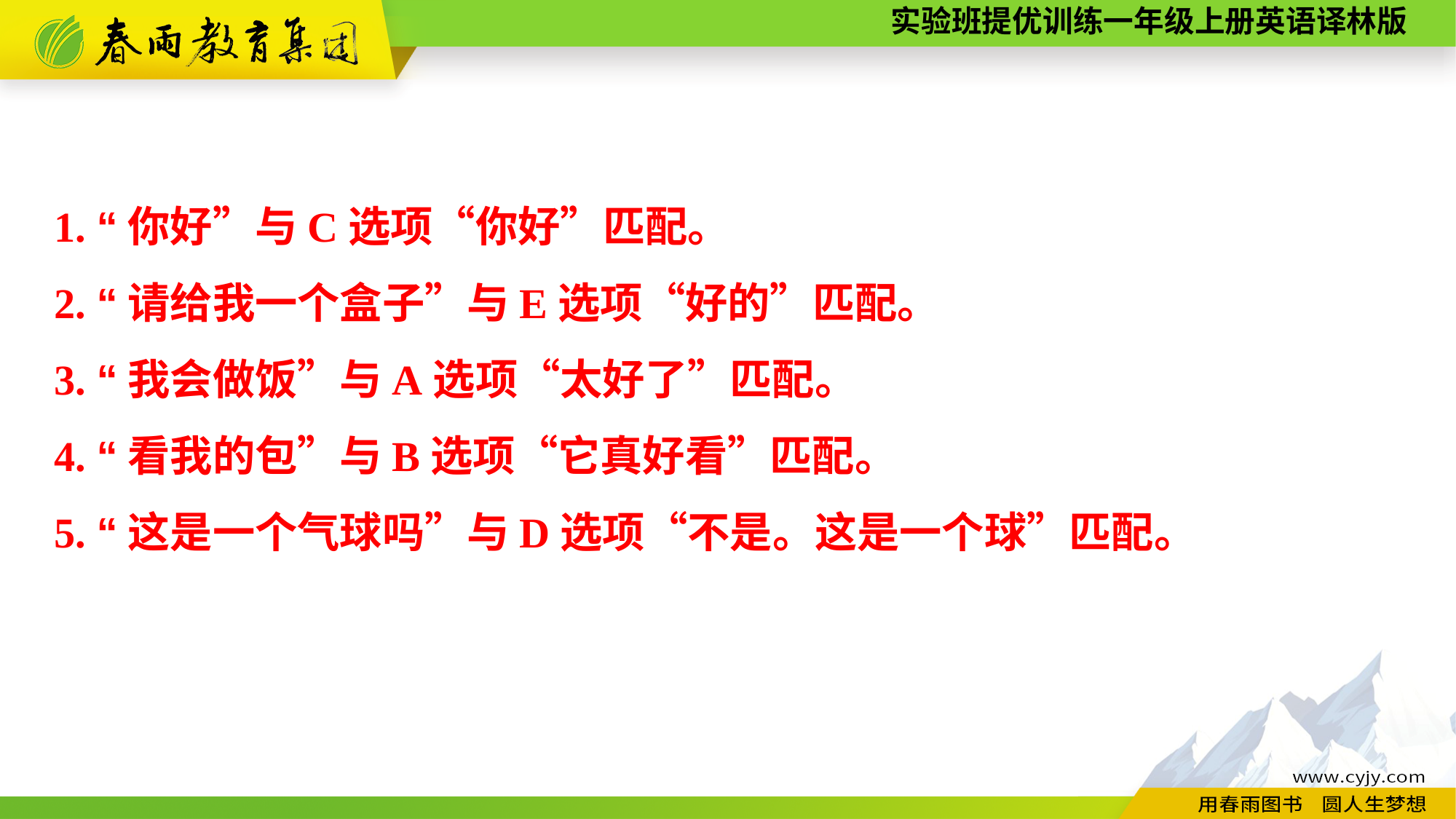

1. “你好”与C选项“你好”匹配。
2. “请给我一个盒子”与E选项“好的”匹配。
3. “我会做饭”与A选项“太好了”匹配。
4. “看我的包”与B选项“它真好看”匹配。
5. “这是一个气球吗”与D选项“不是。这是一个球”匹配。